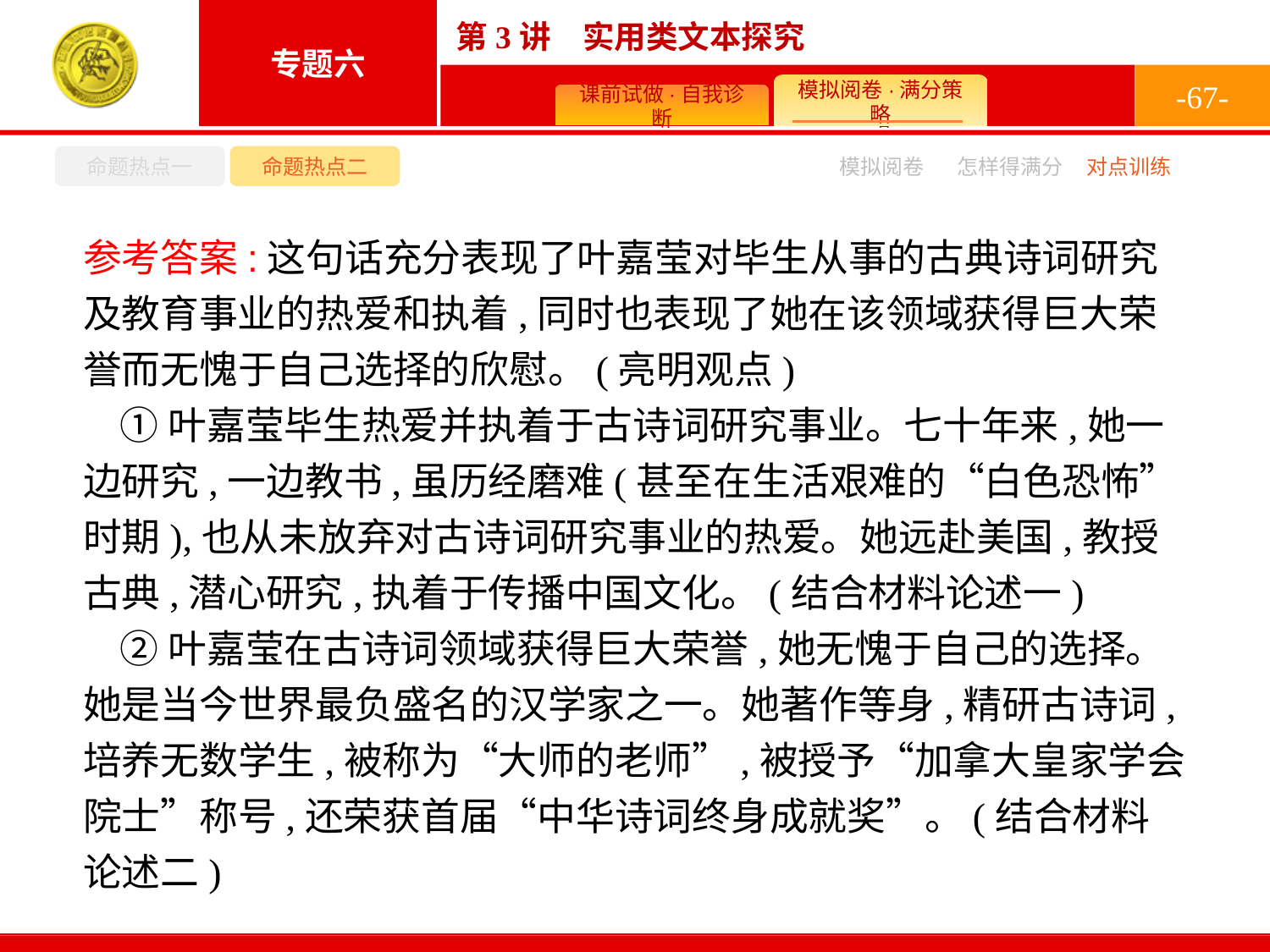

-67-
命题热点一
命题热点二
怎样得满分
模拟阅卷
对点训练
参考答案:这句话充分表现了叶嘉莹对毕生从事的古典诗词研究及教育事业的热爱和执着,同时也表现了她在该领域获得巨大荣誉而无愧于自己选择的欣慰。(亮明观点)
①叶嘉莹毕生热爱并执着于古诗词研究事业。七十年来,她一边研究,一边教书,虽历经磨难(甚至在生活艰难的“白色恐怖”时期),也从未放弃对古诗词研究事业的热爱。她远赴美国,教授古典,潜心研究,执着于传播中国文化。(结合材料论述一)
②叶嘉莹在古诗词领域获得巨大荣誉,她无愧于自己的选择。她是当今世界最负盛名的汉学家之一。她著作等身,精研古诗词,培养无数学生,被称为“大师的老师”,被授予“加拿大皇家学会院士”称号,还荣获首届“中华诗词终身成就奖”。(结合材料论述二)